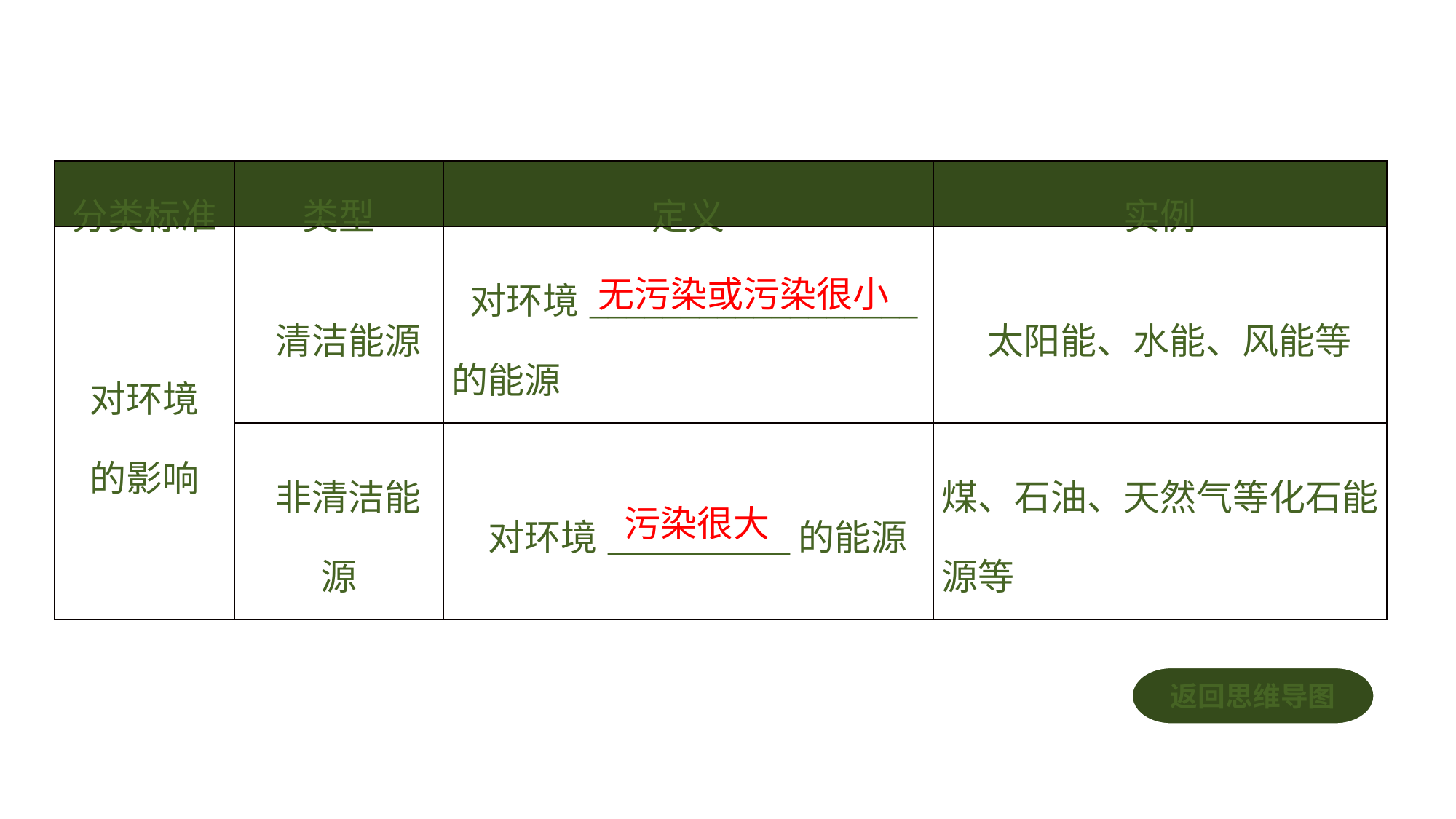

| 分类标准 | 类型 | 定义 | 实例 |
| --- | --- | --- | --- |
| 对环境 的影响 | 清洁能源 | 对环境\_\_\_\_\_\_\_\_\_\_\_\_\_\_\_\_\_\_的能源 | 太阳能、水能、风能等 |
| --- | --- | --- | --- |
|  | 非清洁能源 | 对环境\_\_\_\_\_\_\_\_\_\_的能源 | 煤、石油、天然气等化石能源等 |
无污染或污染很小
污染很大
返回思维导图